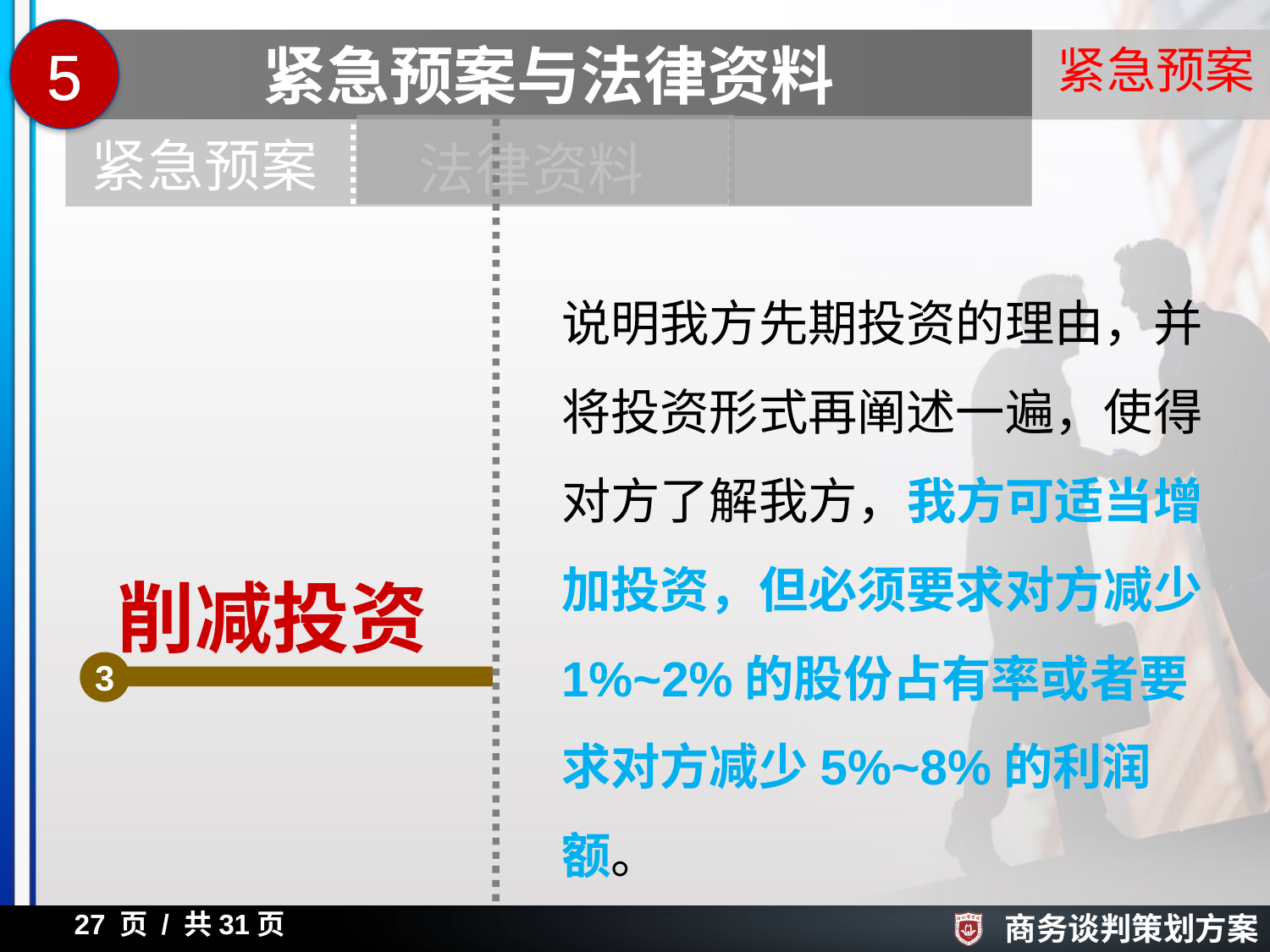

5
紧急预案与法律资料

紧急预案

紧急预案

法律资料
说明我方先期投资的理由，并将投资形式再阐述一遍，使得对方了解我方，我方可适当增加投资，但必须要求对方减少1%~2%的股份占有率或者要求对方减少5%~8%的利润额。
削减投资
3

27 页 / 共31页